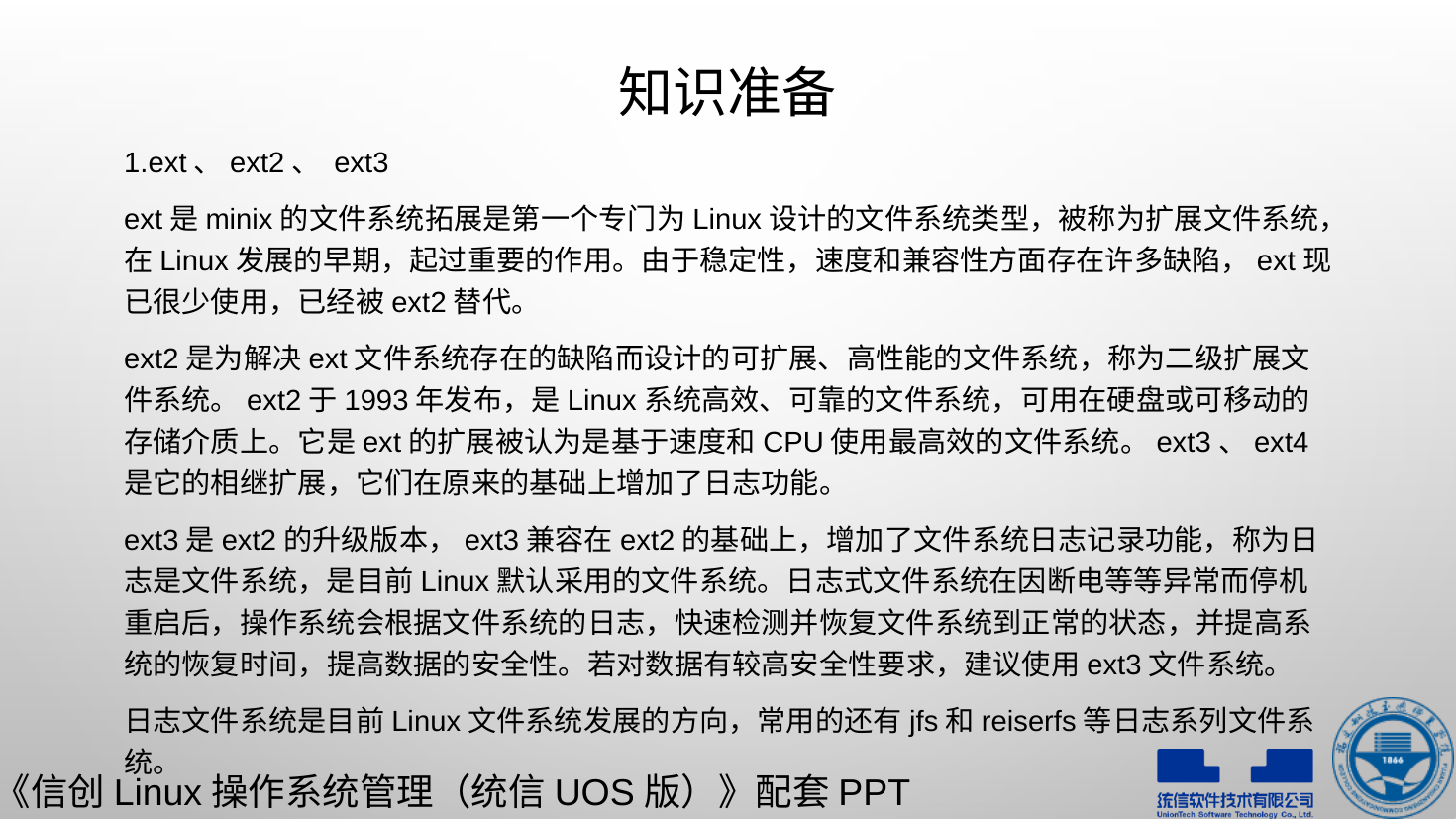

# 知识准备
1.ext、ext2、 ext3
ext是minix的文件系统拓展是第一个专门为Linux设计的文件系统类型，被称为扩展文件系统，在Linux发展的早期，起过重要的作用。由于稳定性，速度和兼容性方面存在许多缺陷，ext现已很少使用，已经被ext2替代。
ext2是为解决ext文件系统存在的缺陷而设计的可扩展、高性能的文件系统，称为二级扩展文件系统。ext2于1993年发布，是Linux系统高效、可靠的文件系统，可用在硬盘或可移动的存储介质上。它是ext的扩展被认为是基于速度和CPU使用最高效的文件系统。ext3、ext4是它的相继扩展，它们在原来的基础上增加了日志功能。
ext3是ext2的升级版本，ext3兼容在ext2的基础上，增加了文件系统日志记录功能，称为日志是文件系统，是目前Linux默认采用的文件系统。日志式文件系统在因断电等等异常而停机重启后，操作系统会根据文件系统的日志，快速检测并恢复文件系统到正常的状态，并提高系统的恢复时间，提高数据的安全性。若对数据有较高安全性要求，建议使用ext3文件系统。
日志文件系统是目前Linux文件系统发展的方向，常用的还有jfs和reiserfs等日志系列文件系统。